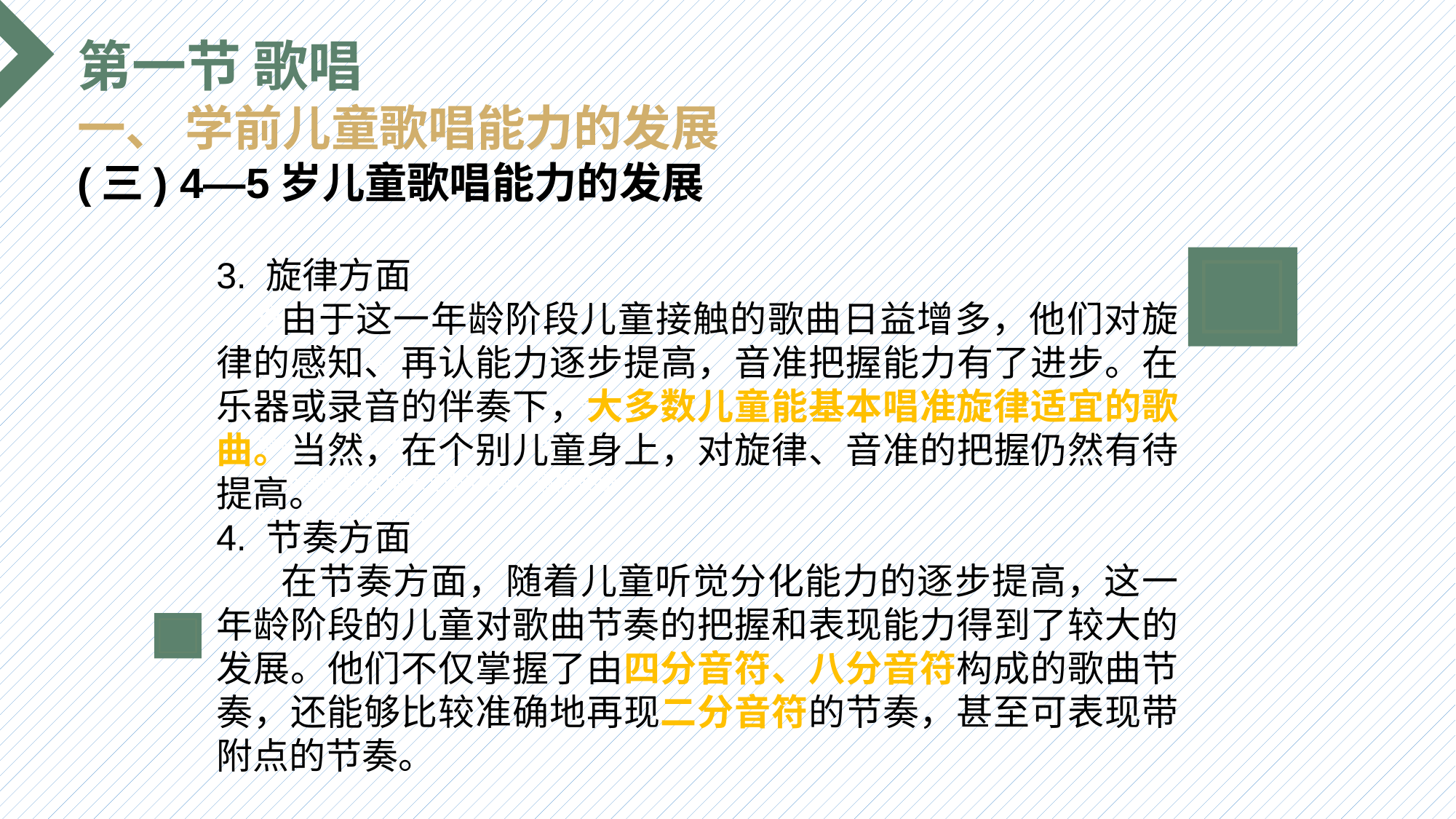

第一节 歌唱
一、 学前儿童歌唱能力的发展
(三) 4—5岁儿童歌唱能力的发展

3. 旋律方面
      由于这一年龄阶段儿童接触的歌曲日益增多，他们对旋律的感知、再认能力逐步提高，音准把握能力有了进步。在乐器或录音的伴奏下，大多数儿童能基本唱准旋律适宜的歌曲。当然，在个别儿童身上，对旋律、音准的把握仍然有待提高。
4. 节奏方面
      在节奏方面，随着儿童听觉分化能力的逐步提高，这一年龄阶段的儿童对歌曲节奏的把握和表现能力得到了较大的发展。他们不仅掌握了由四分音符、八分音符构成的歌曲节奏，还能够比较准确地再现二分音符的节奏，甚至可表现带附点的节奏。

选题背景
输入您的内容，请简要说明，言简意赅即可输入您的内容，请简要说明，言简意赅即可输入您的内容，请简要说明，言简意赅即可输入您的内容，请简要说明，言简意赅即可